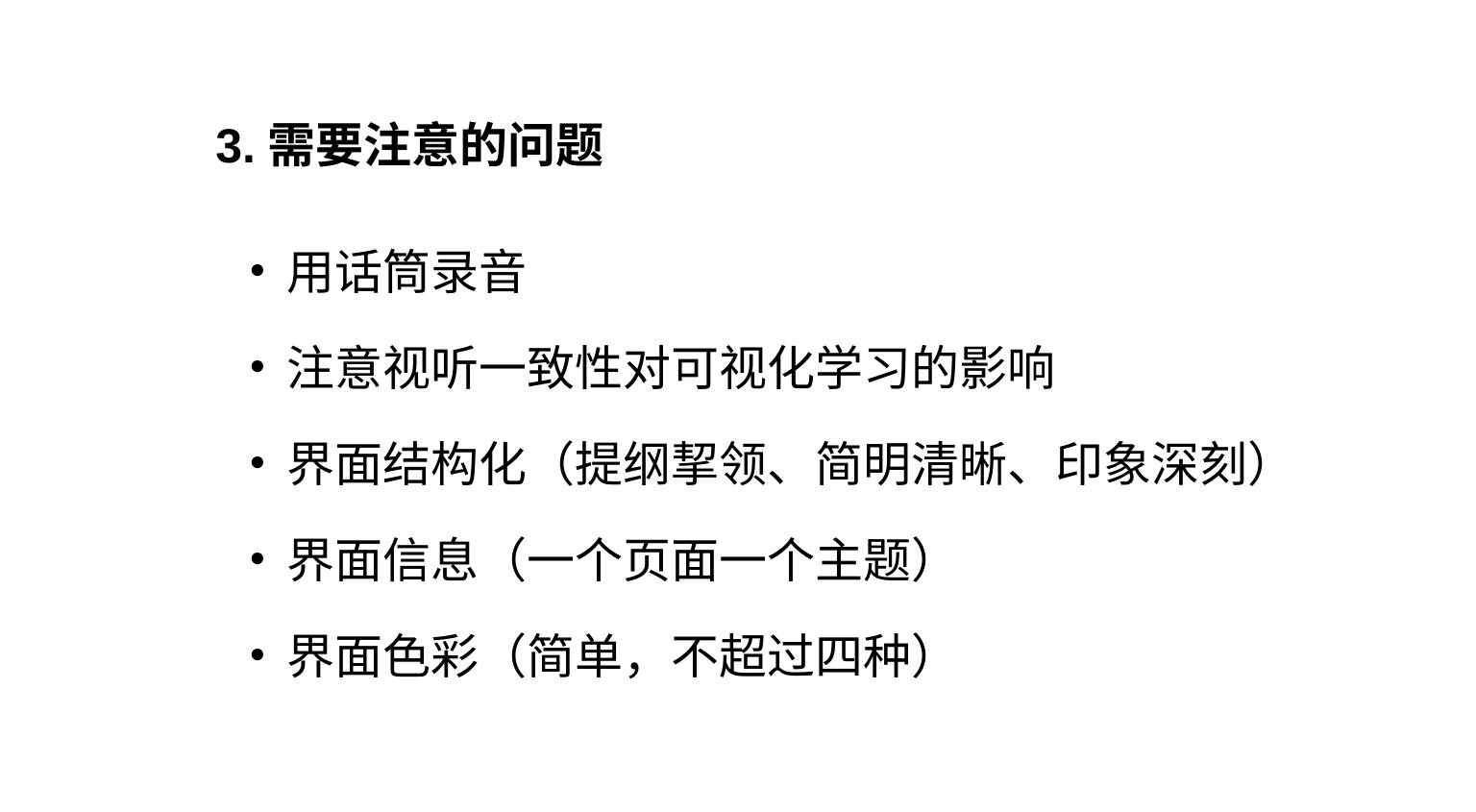

# 3.需要注意的问题
用话筒录音
注意视听一致性对可视化学习的影响
界面结构化（提纲挈领、简明清晰、印象深刻）
界面信息（一个页面一个主题）
界面色彩（简单，不超过四种）